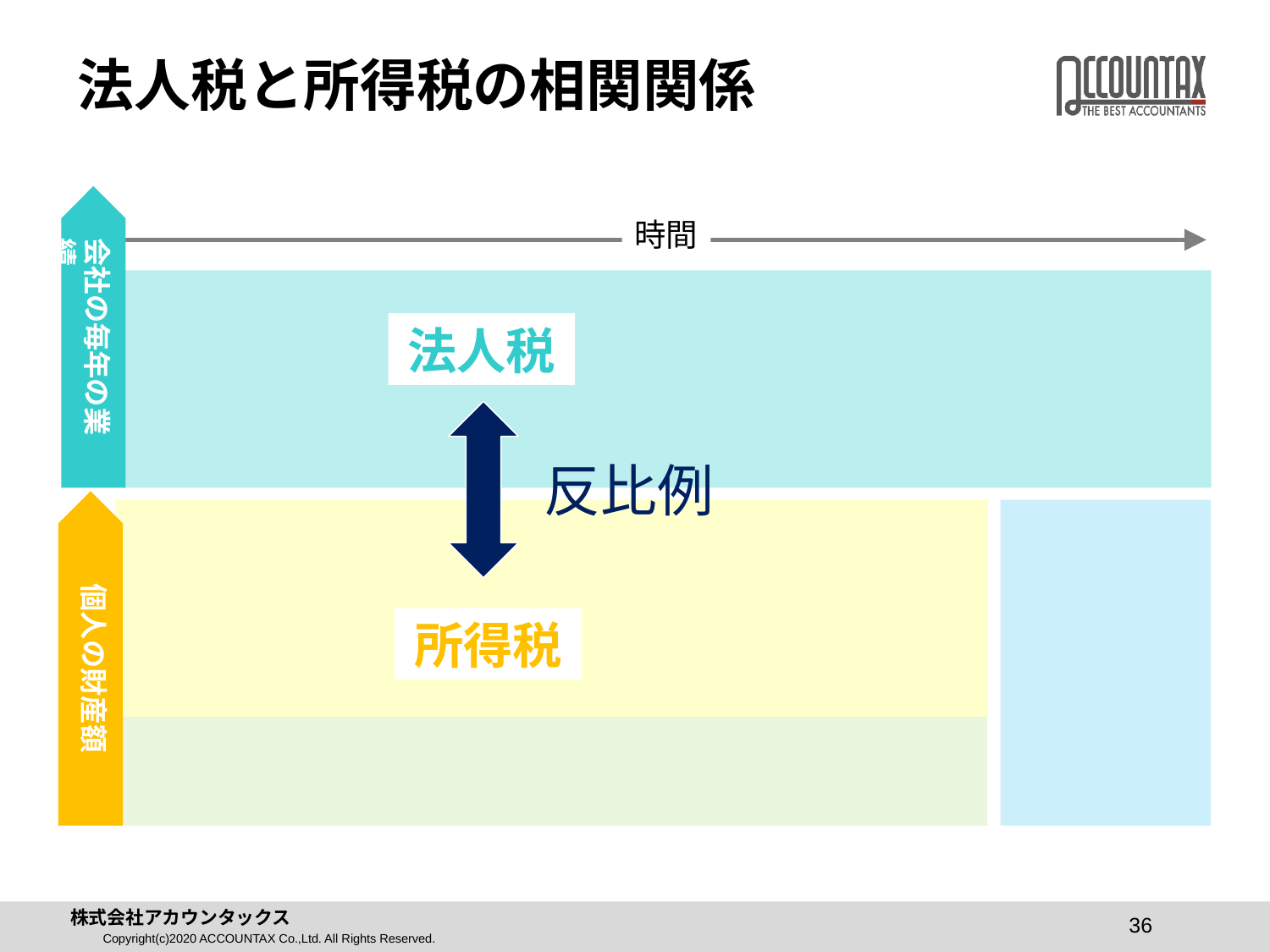

# 法人税と所得税の相関関係
会社の毎年の業績

時間

法人税

反比例
個人の財産額

所得税

36